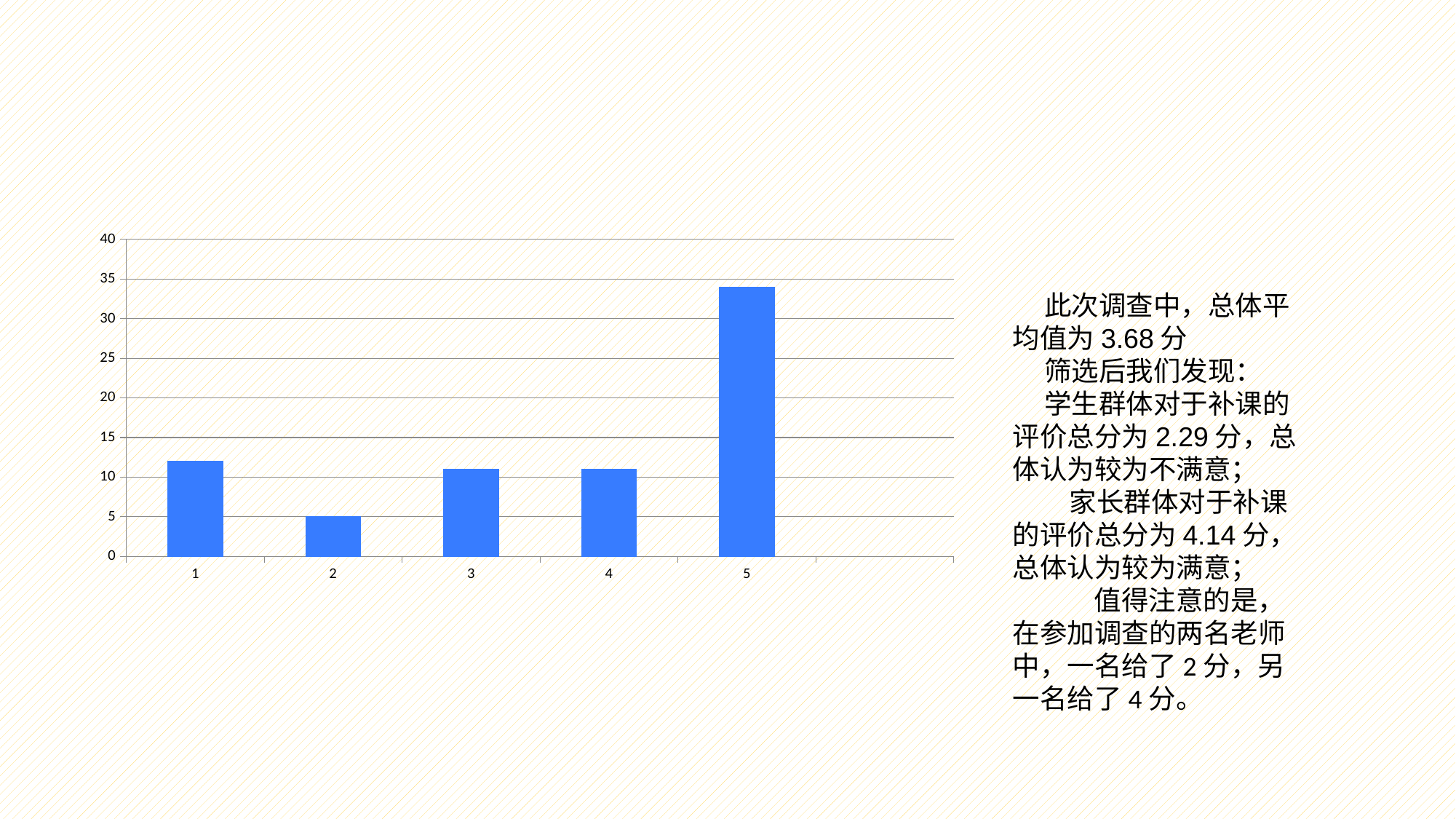

### Chart

| Category |  |
|---|---|
此次调查中，总体平均值为3.68分
筛选后我们发现：
学生群体对于补课的评价总分为2.29分，总体认为较为不满意；
   家长群体对于补课的评价总分为4.14分，总体认为较为满意；
       值得注意的是，在参加调查的两名老师中，一名给了2分，另一名给了4分。